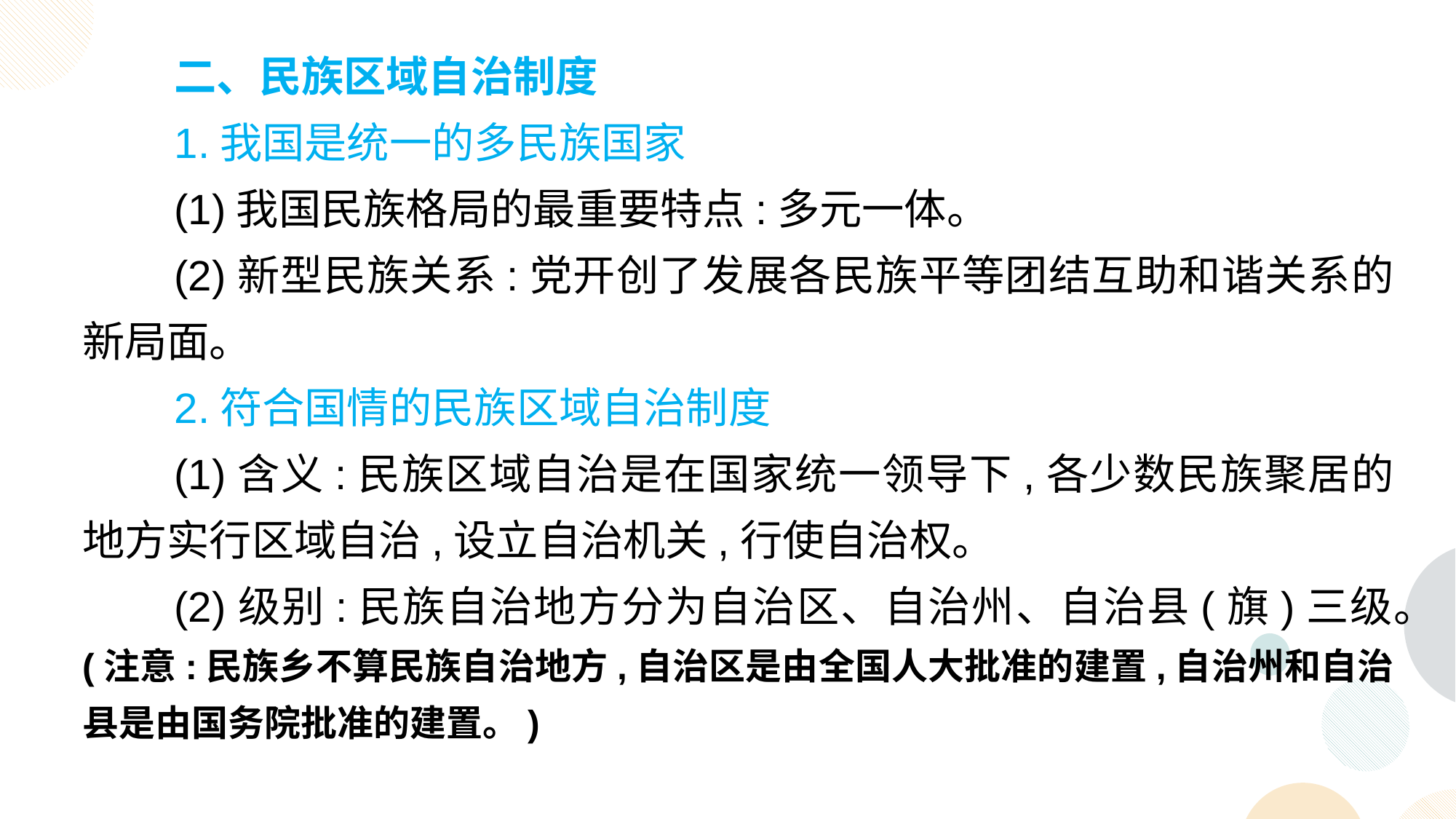

二、民族区域自治制度
1.我国是统一的多民族国家
(1)我国民族格局的最重要特点:多元一体。
(2)新型民族关系:党开创了发展各民族平等团结互助和谐关系的新局面。
2.符合国情的民族区域自治制度
(1)含义:民族区域自治是在国家统一领导下,各少数民族聚居的地方实行区域自治,设立自治机关,行使自治权。
(2)级别:民族自治地方分为自治区、自治州、自治县(旗)三级。(注意:民族乡不算民族自治地方,自治区是由全国人大批准的建置,自治州和自治县是由国务院批准的建置。)